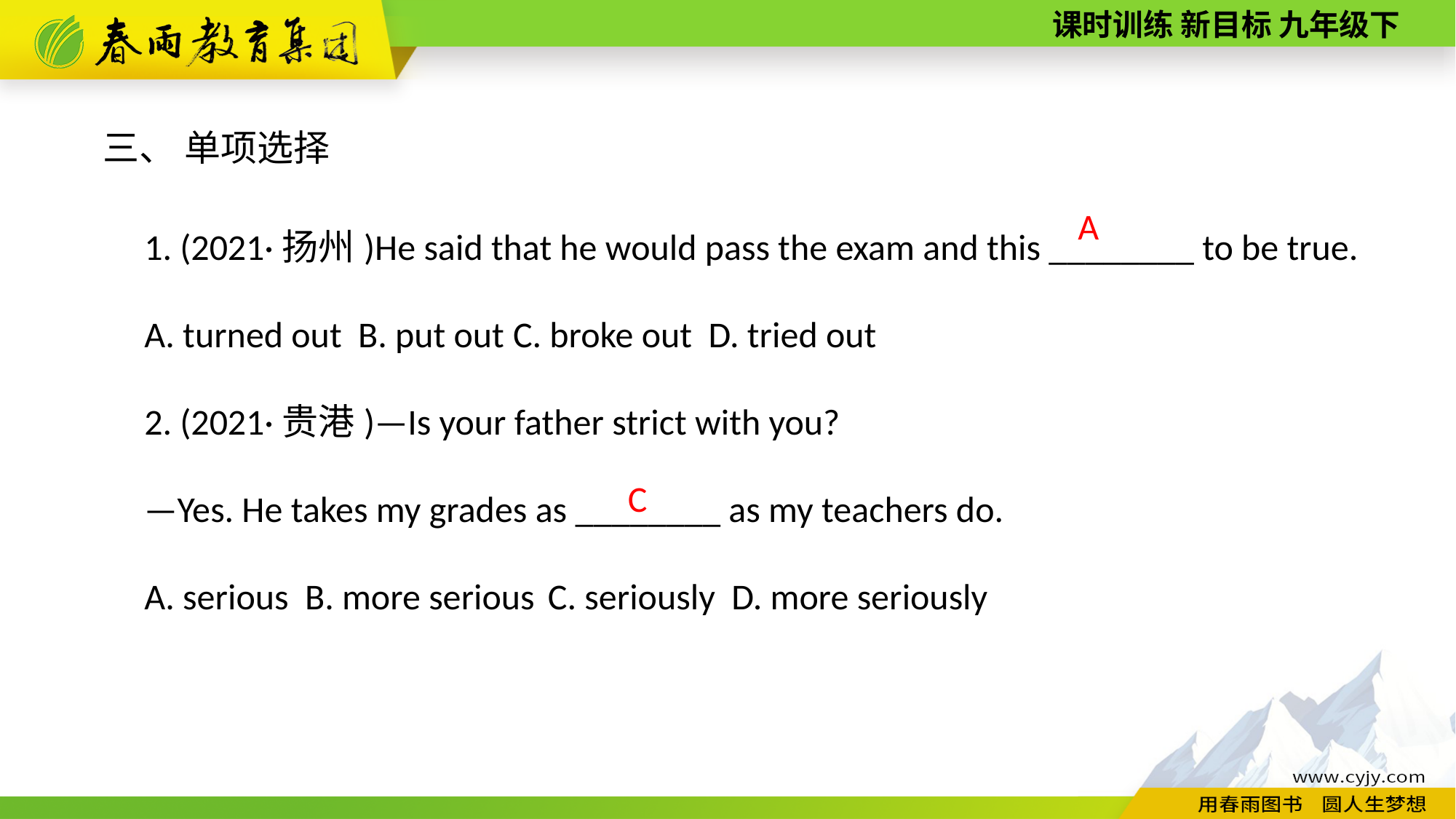

三、 单项选择
1. (2021·扬州)He said that he would pass the exam and this ________ to be true.
A. turned out  B. put out  C. broke out  D. tried out
2. (2021·贵港)—Is your father strict with you?
—Yes. He takes my grades as ________ as my teachers do.
A. serious  B. more serious   C. seriously  D. more seriously
A
C